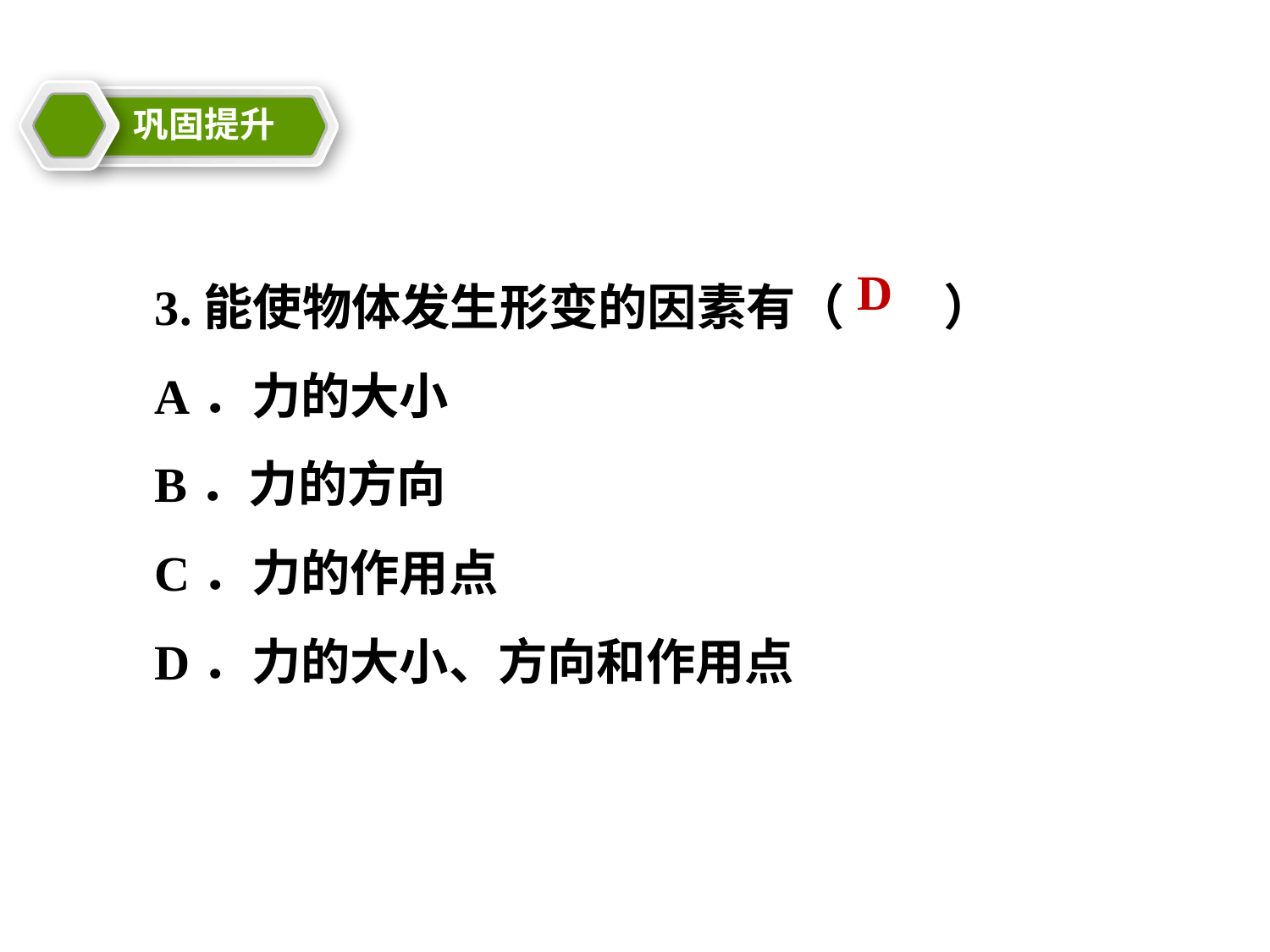

巩固提升
教学目标
3.能使物体发生形变的因素有（　　）
A．力的大小
B．力的方向
C．力的作用点
D．力的大小、方向和作用点
D